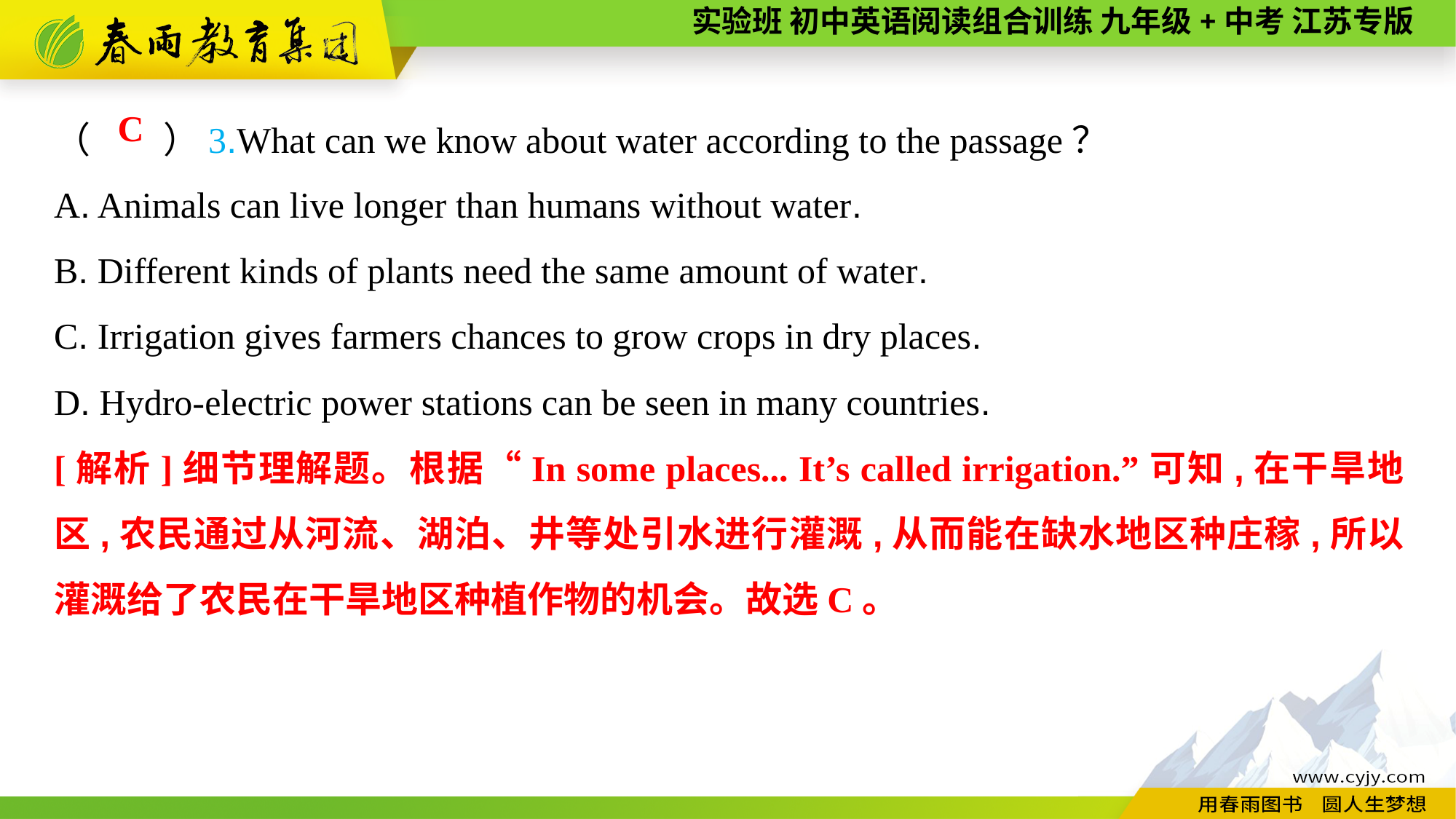

（　　）3.What can we know about water according to the passage？
A. Animals can live longer than humans without water.
B. Different kinds of plants need the same amount of water.
C. Irrigation gives farmers chances to grow crops in dry places.
D. Hydro-electric power stations can be seen in many countries.
C
[解析]细节理解题。根据“In some places... It’s called irrigation.”可知,在干旱地区,农民通过从河流、湖泊、井等处引水进行灌溉,从而能在缺水地区种庄稼,所以灌溉给了农民在干旱地区种植作物的机会。故选C。